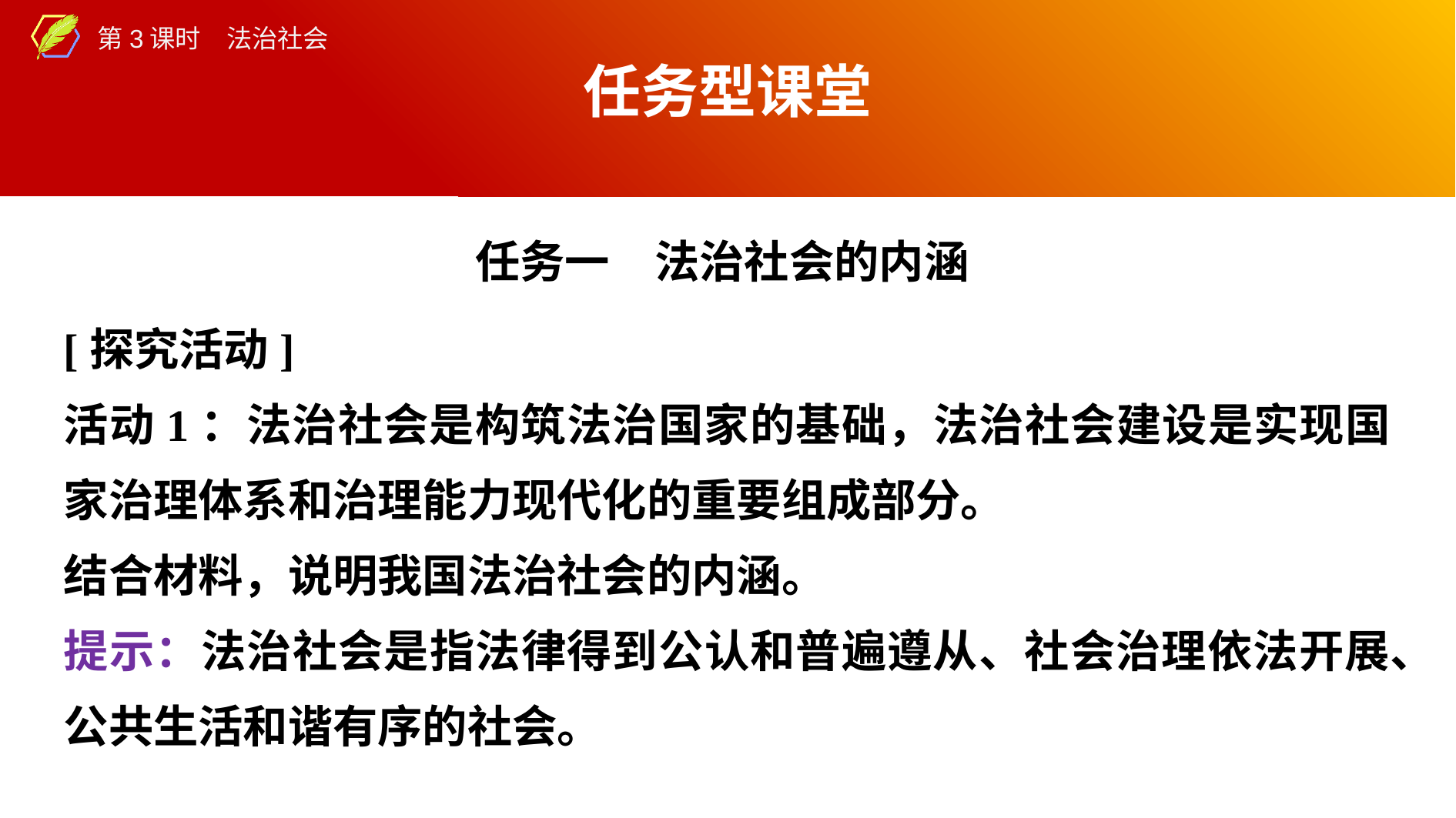

任务型课堂
任务一　法治社会的内涵
[探究活动]
活动1：法治社会是构筑法治国家的基础，法治社会建设是实现国家治理体系和治理能力现代化的重要组成部分。
结合材料，说明我国法治社会的内涵。
提示：法治社会是指法律得到公认和普遍遵从、社会治理依法开展、公共生活和谐有序的社会。